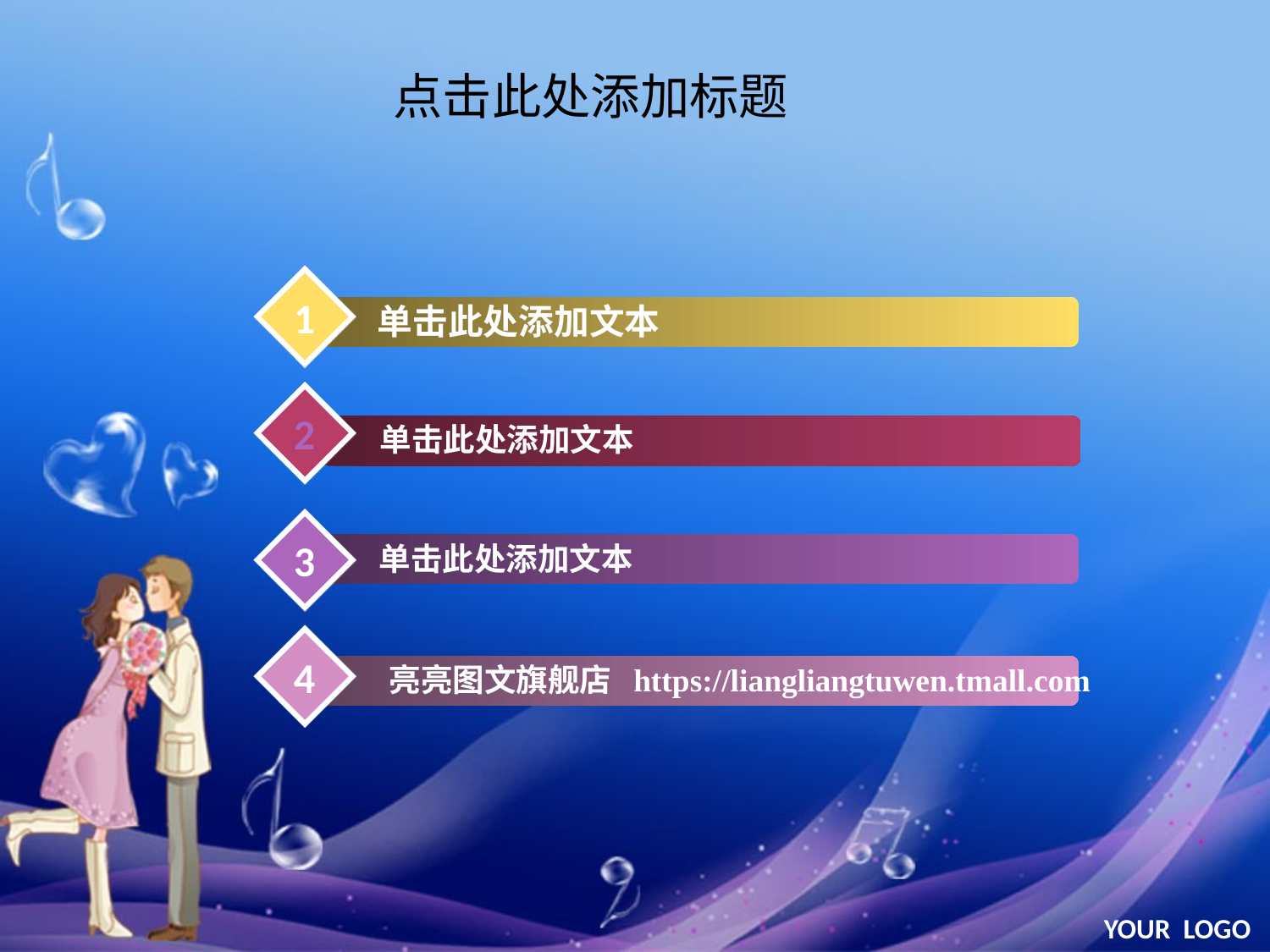

点击此处添加标题
1
单击此处添加文本

2
单击此处添加文本

3
单击此处添加文本

4
亮亮图文旗舰店  https://liangliangtuwen.tmall.com